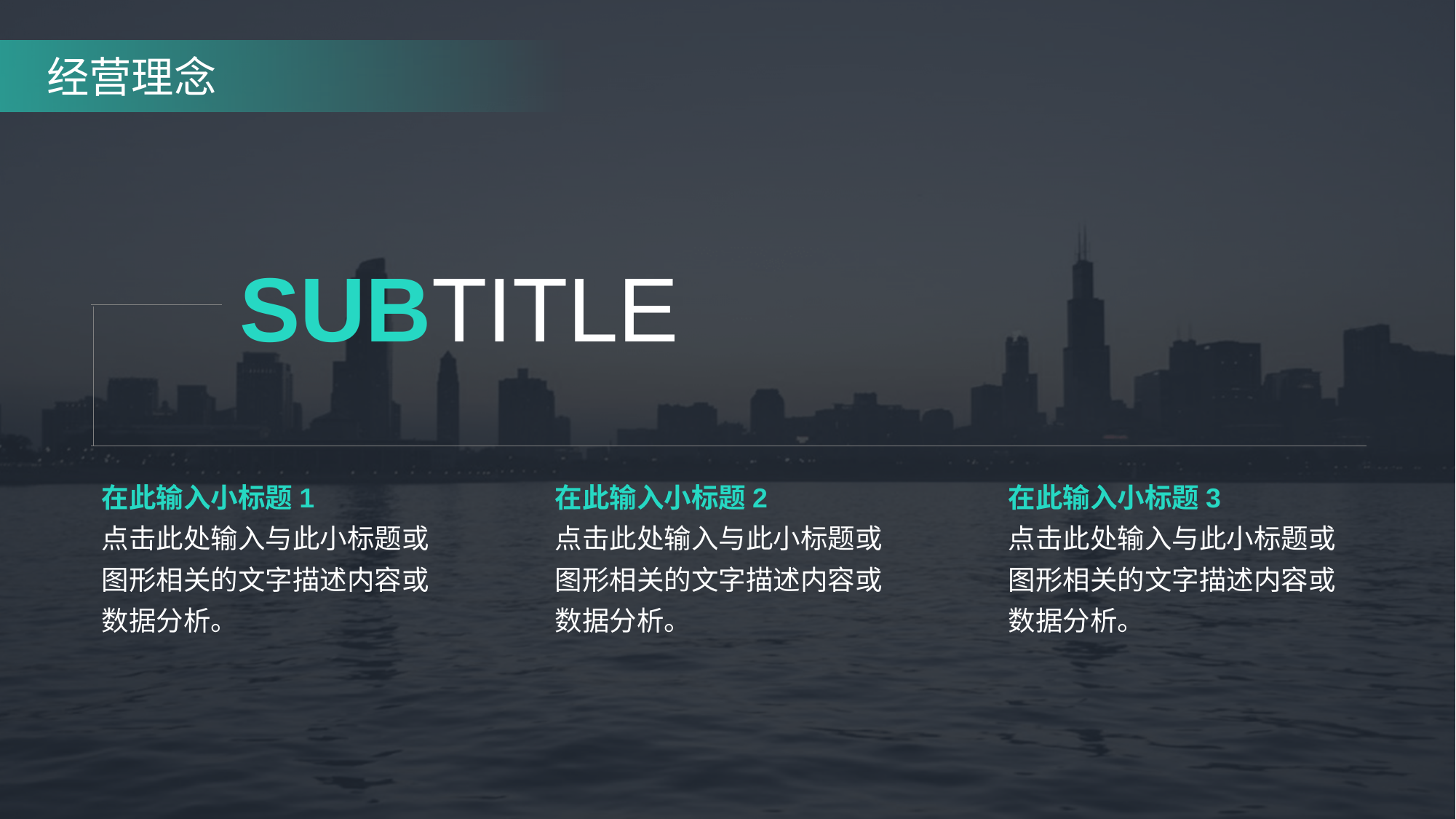

# 经营理念
SUBTITLE
在此输入小标题1
点击此处输入与此小标题或图形相关的文字描述内容或数据分析。
在此输入小标题2
点击此处输入与此小标题或图形相关的文字描述内容或数据分析。
在此输入小标题3
点击此处输入与此小标题或图形相关的文字描述内容或数据分析。